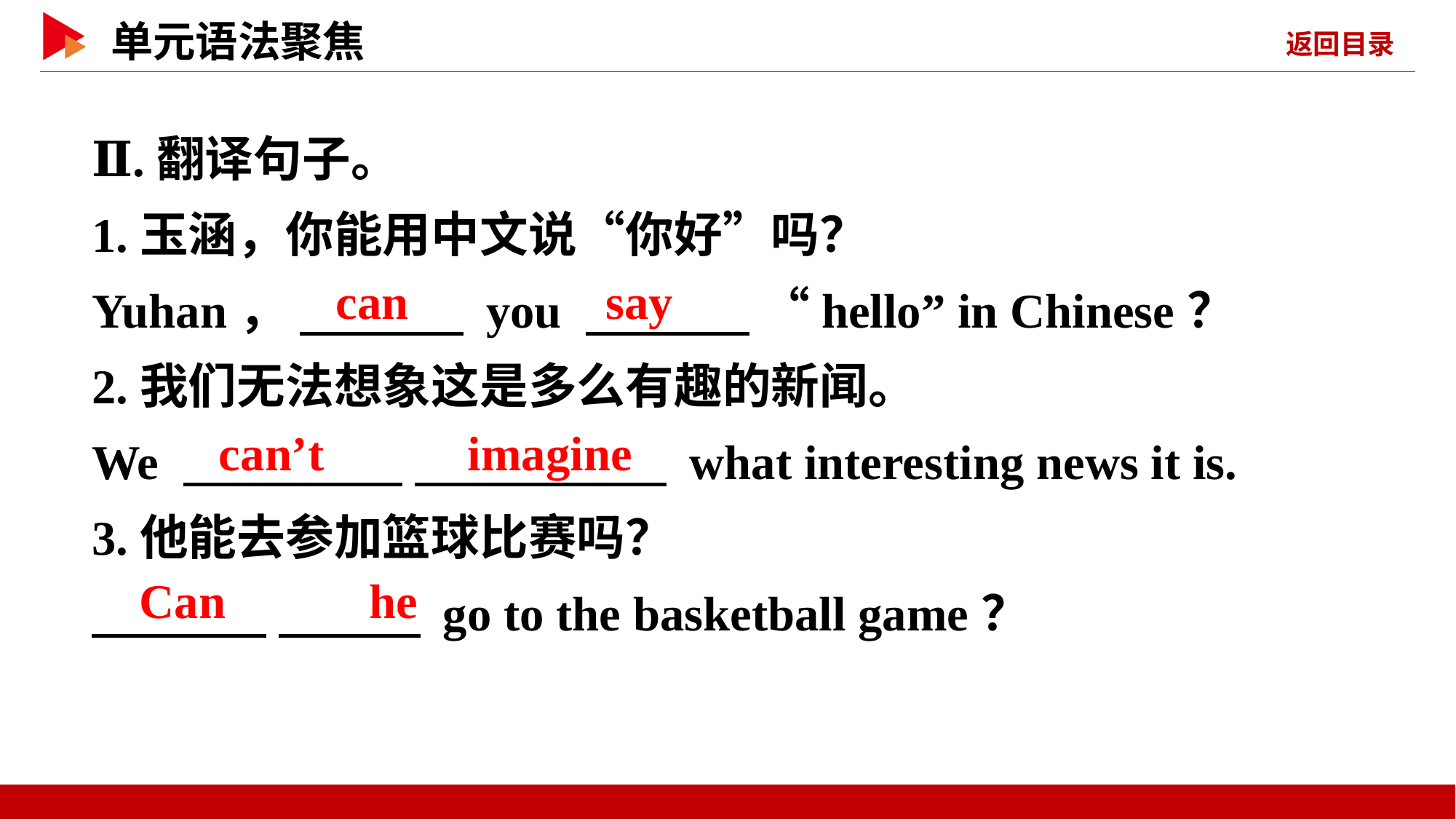

Ⅱ.翻译句子。
1.玉涵，你能用中文说“你好”吗？
Yuhan， 　      　 you 　      　 “hello” in Chinese？
2.我们无法想象这是多么有趣的新闻。
We 　           　 　              　 what interesting news it is.
3.他能去参加篮球比赛吗？
　       　 　    　 go to the basketball game？
can
say
can’t 　 　imagine
Can 　 　he